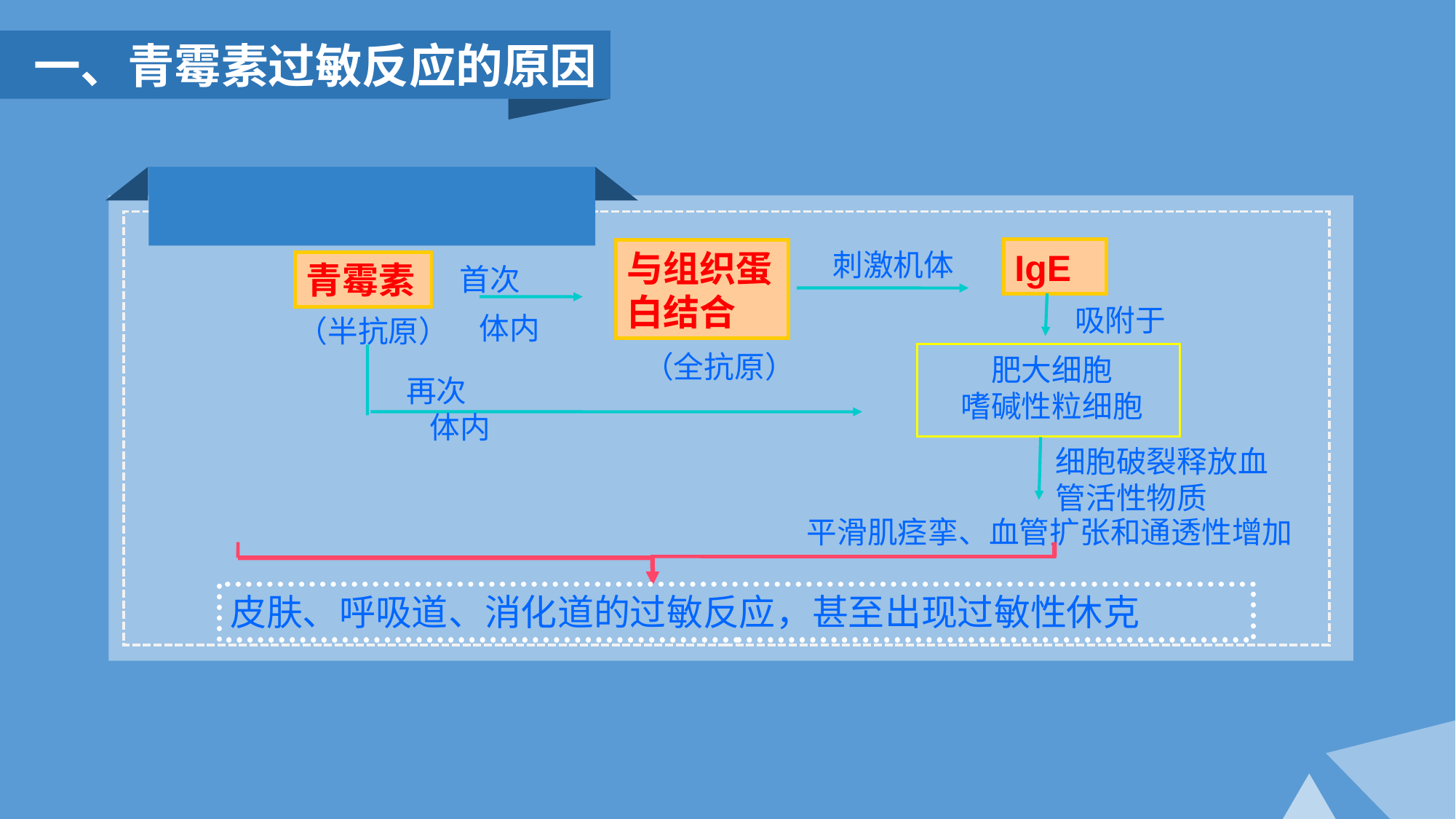

一、青霉素过敏反应的原因

刺激机体
IgE
与组织蛋白结合
青霉素
    首次
        体内

吸附于

（半抗原）
（全抗原）

肥大细胞
嗜碱性粒细胞
     再次
        体内

细胞破裂释放血管活性物质
平滑肌痉挛、血管扩张和通透性增加

皮肤、呼吸道、消化道的过敏反应，甚至出现过敏性休克